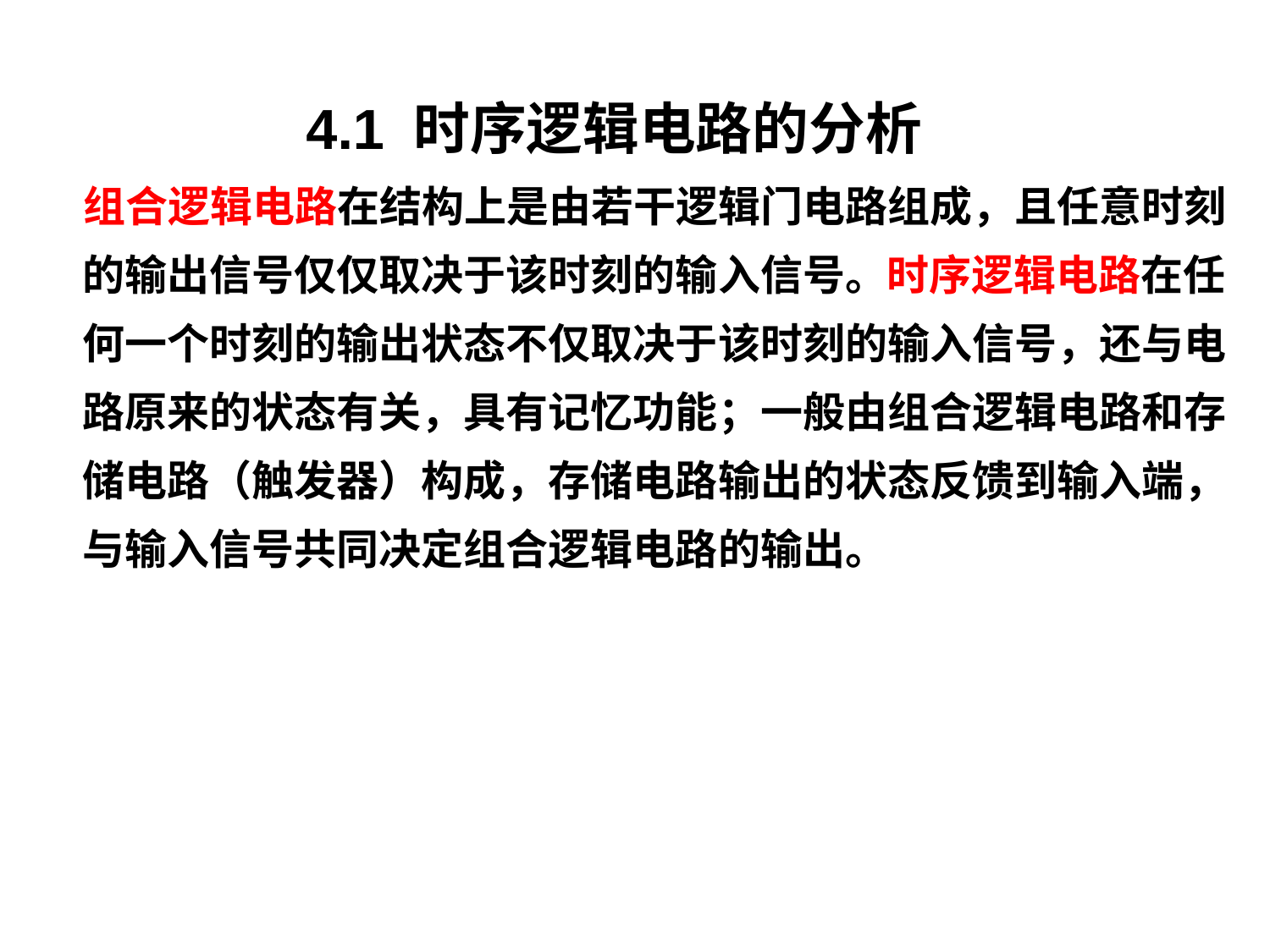

# 4.1 时序逻辑电路的分析

    组合逻辑电路在结构上是由若干逻辑门电路组成，且任意时刻的输出信号仅仅取决于该时刻的输入信号。时序逻辑电路在任何一个时刻的输出状态不仅取决于该时刻的输入信号，还与电路原来的状态有关，具有记忆功能；一般由组合逻辑电路和存储电路（触发器）构成，存储电路输出的状态反馈到输入端，与输入信号共同决定组合逻辑电路的输出。